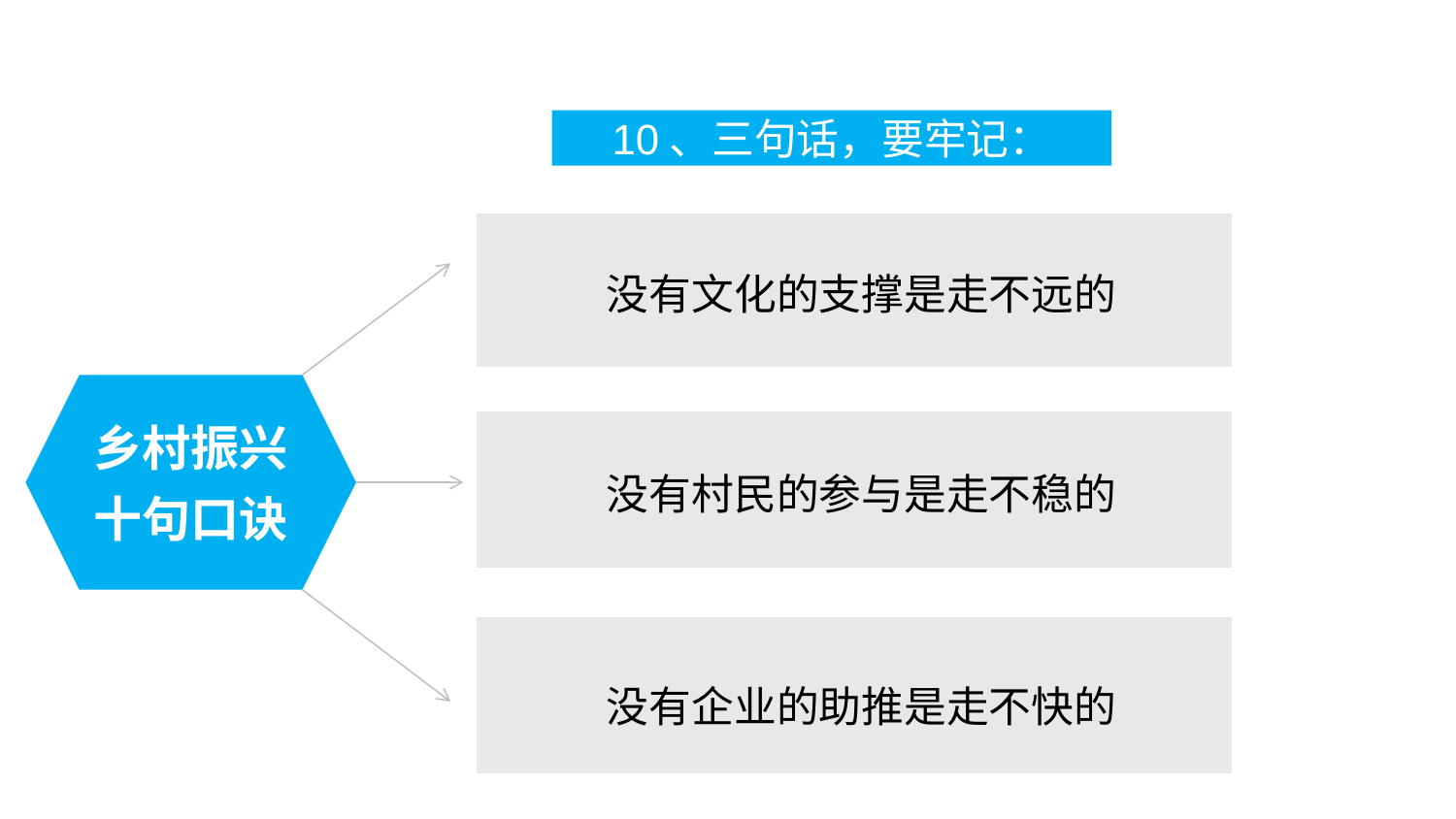

10、三句话，要牢记：

没有文化的支撑是走不远的
乡村振兴
十句口诀

没有村民的参与是走不稳的

没有企业的助推是走不快的